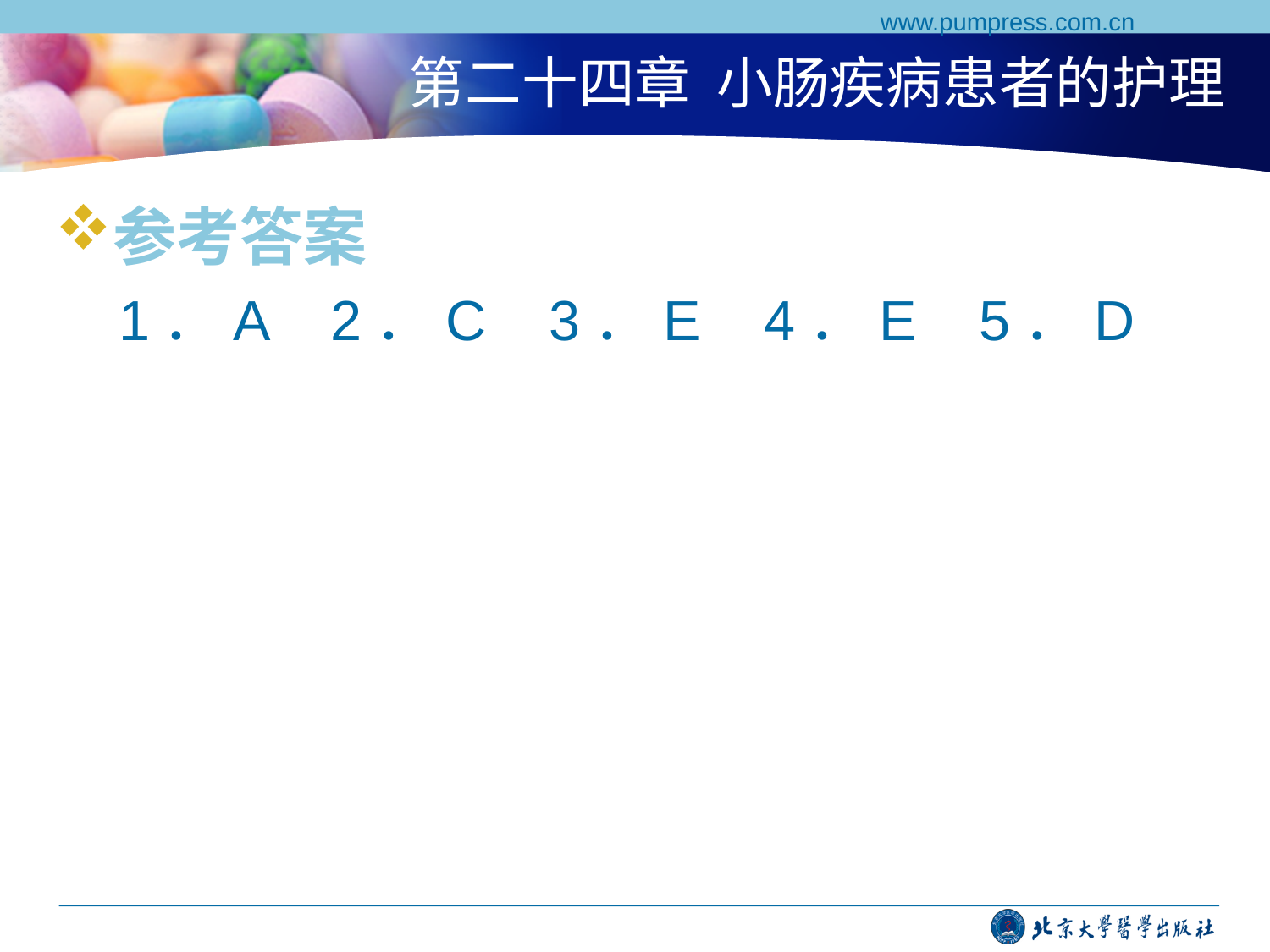

www.pumpress.com.cn
# 第二十四章  小肠疾病患者的护理
参考答案
1．A    2．C    3．E    4．E    5．D